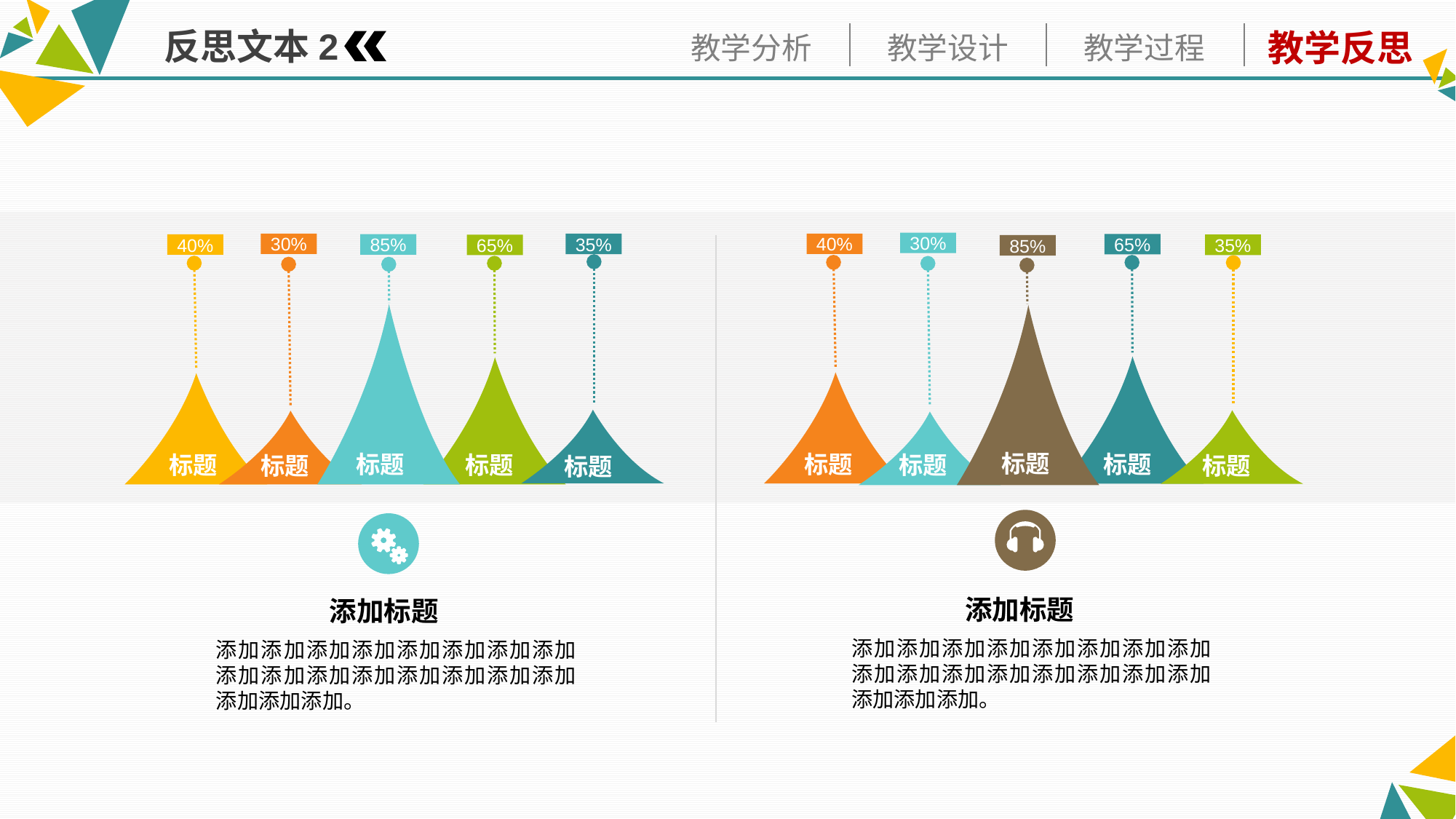

反思文本2

30%

40%

65%

35%

85%
标题
标题
标题
标题
标题
30%

35%

85%

40%

65%
标题
标题
标题
标题
标题

添加标题
添加添加添加添加添加添加添加添加添加添加添加添加添加添加添加添加添加添加添加。
添加标题
添加添加添加添加添加添加添加添加添加添加添加添加添加添加添加添加添加添加添加。